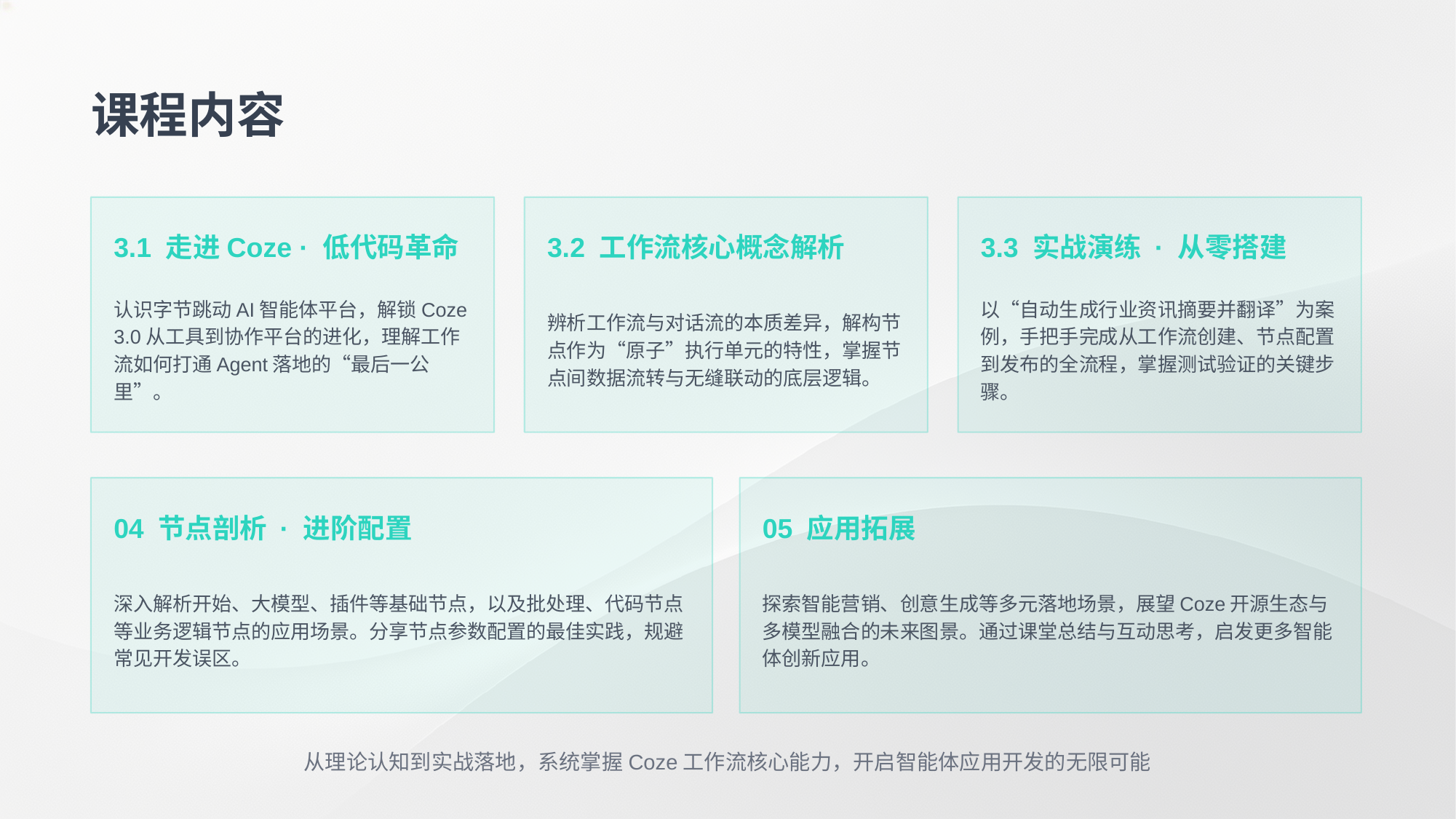

课程内容

3.1 走进Coze · 低代码革命
3.2 工作流核心概念解析
3.3 实战演练 · 从零搭建
认识字节跳动AI智能体平台，解锁Coze 3.0从工具到协作平台的进化，理解工作流如何打通Agent落地的“最后一公里”。
辨析工作流与对话流的本质差异，解构节点作为“原子”执行单元的特性，掌握节点间数据流转与无缝联动的底层逻辑。
以“自动生成行业资讯摘要并翻译”为案例，手把手完成从工作流创建、节点配置到发布的全流程，掌握测试验证的关键步骤。

04 节点剖析 · 进阶配置
05 应用拓展
深入解析开始、大模型、插件等基础节点，以及批处理、代码节点等业务逻辑节点的应用场景。分享节点参数配置的最佳实践，规避常见开发误区。
探索智能营销、创意生成等多元落地场景，展望Coze开源生态与多模型融合的未来图景。通过课堂总结与互动思考，启发更多智能体创新应用。
从理论认知到实战落地，系统掌握Coze工作流核心能力，开启智能体应用开发的无限可能